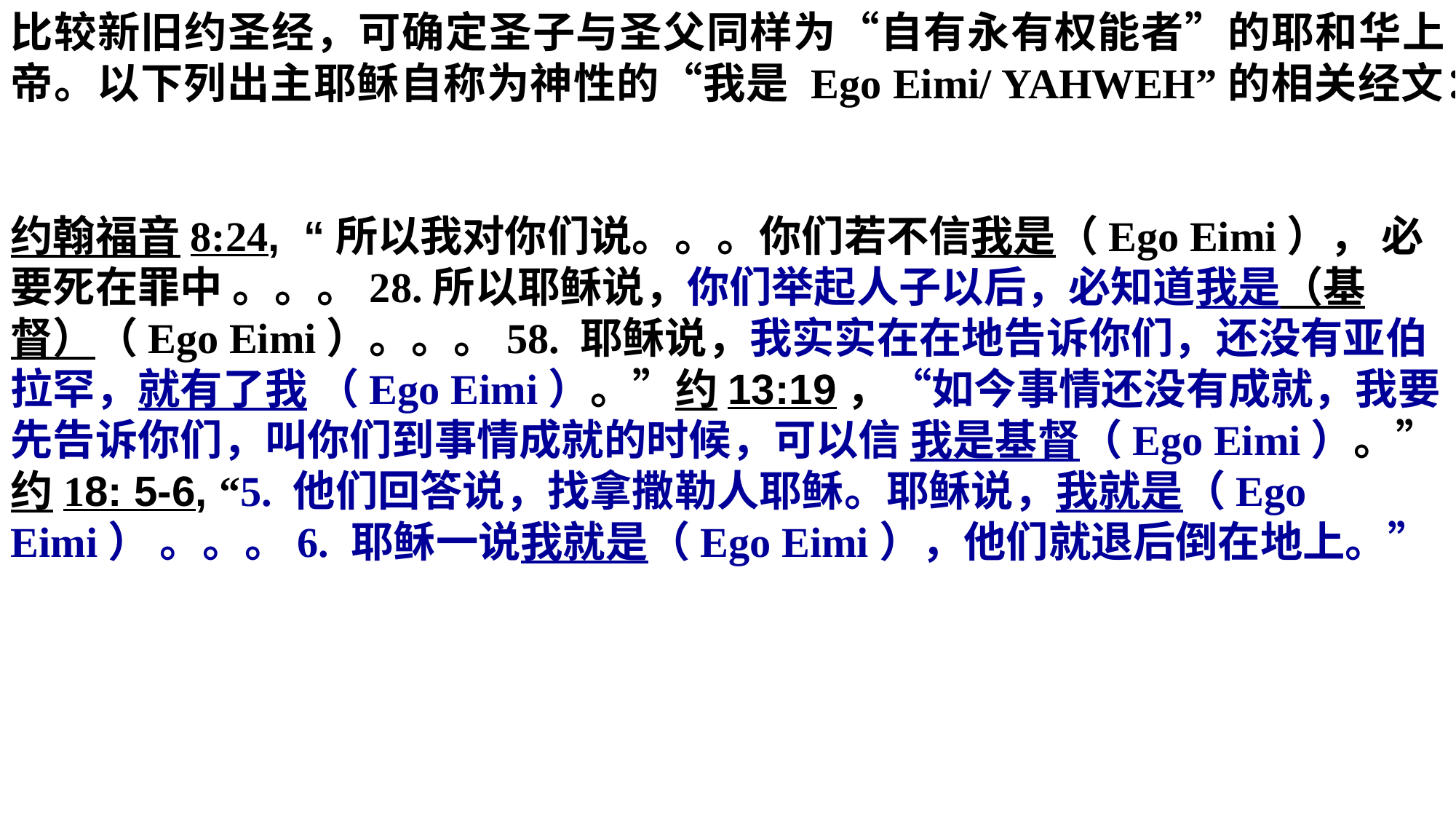

比较新旧约圣经，可确定圣子与圣父同样为“自有永有权能者”的耶和华上帝。以下列出主耶稣自称为神性的“我是 Ego Eimi/ YAHWEH”的相关经文：

约翰福音8:24,  “所以我对你们说。。。你们若不信我是（Ego Eimi）， 必要死在罪中 。。。28.所以耶稣说，你们举起人子以后，必知道我是（基督）（Ego Eimi）。。。58. 耶稣说，我实实在在地告诉你们，还没有亚伯拉罕，就有了我 （Ego Eimi）。”约13:19，“如今事情还没有成就，我要先告诉你们，叫你们到事情成就的时候，可以信 我是基督（Ego Eimi）。”约18: 5-6, “5. 他们回答说，找拿撒勒人耶稣。耶稣说，我就是（Ego Eimi） 。。。6. 耶稣一说我就是（Ego Eimi），他们就退后倒在地上。”